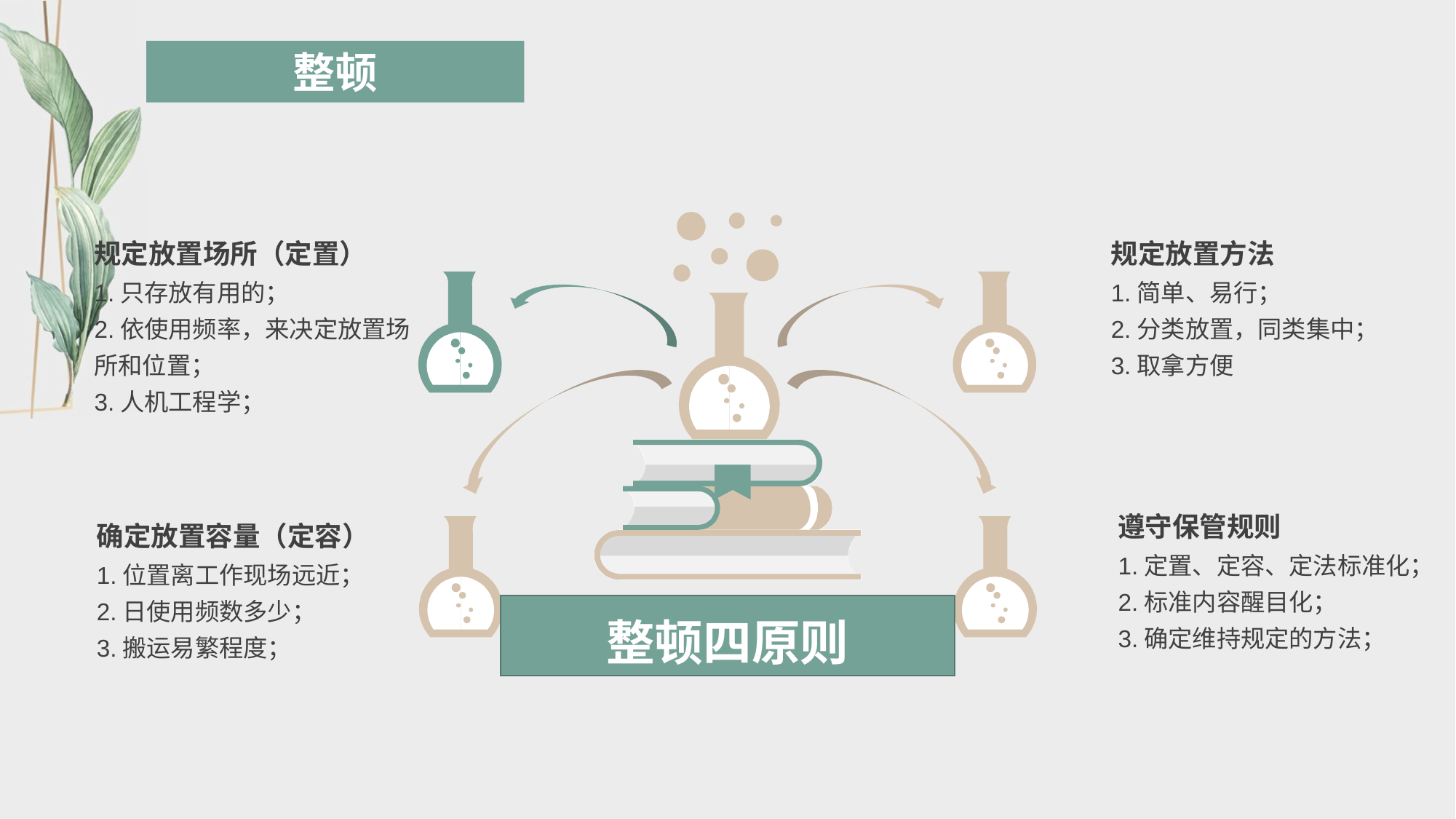

规定放置场所（定置）
规定放置方法

1.只存放有用的；
2.依使用频率，来决定放置场所和位置；
3.人机工程学；
1.简单、易行；
2.分类放置，同类集中；
3.取拿方便

遵守保管规则

确定放置容量（定容）

1.定置、定容、定法标准化；
2.标准内容醒目化；
3.确定维持规定的方法；
1.位置离工作现场远近；
2.日使用频数多少；
3.搬运易繁程度；

整顿四原则